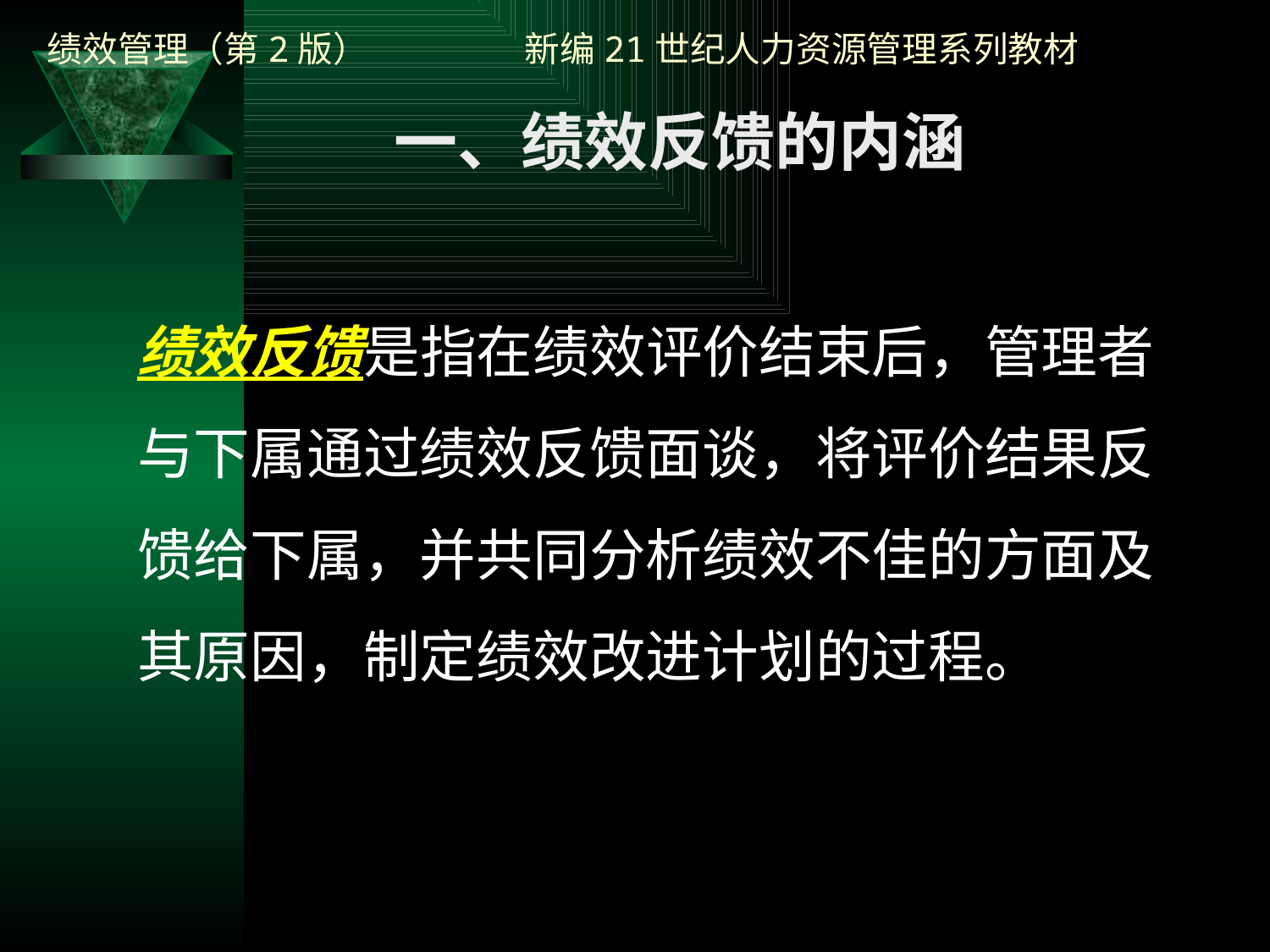

一、绩效反馈的内涵
绩效反馈是指在绩效评价结束后，管理者与下属通过绩效反馈面谈，将评价结果反馈给下属，并共同分析绩效不佳的方面及其原因，制定绩效改进计划的过程。